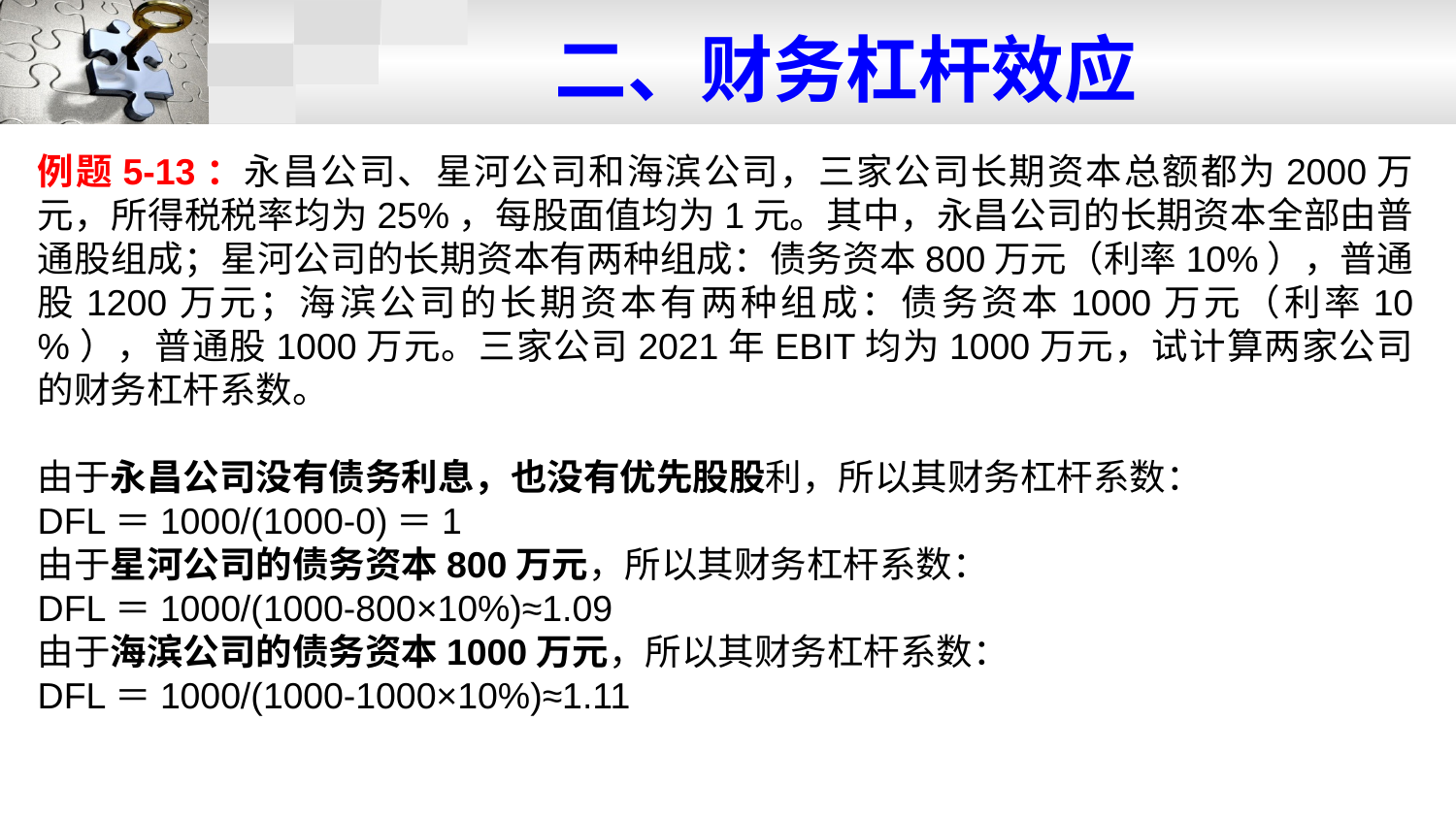

# 二、财务杠杆效应
例题5-13：永昌公司、星河公司和海滨公司，三家公司长期资本总额都为2000万元，所得税税率均为25%，每股面值均为1元。其中，永昌公司的长期资本全部由普通股组成；星河公司的长期资本有两种组成：债务资本800万元（利率10%），普通股1200万元；海滨公司的长期资本有两种组成：债务资本1000万元（利率10%），普通股1000万元。三家公司2021年EBIT均为1000万元，试计算两家公司的财务杠杆系数。

由于永昌公司没有债务利息，也没有优先股股利，所以其财务杠杆系数：
DFL＝1000/(1000-0)＝1
由于星河公司的债务资本800万元，所以其财务杠杆系数：
DFL＝1000/(1000-800×10%)≈1.09
由于海滨公司的债务资本1000万元，所以其财务杠杆系数：
DFL＝1000/(1000-1000×10%)≈1.11